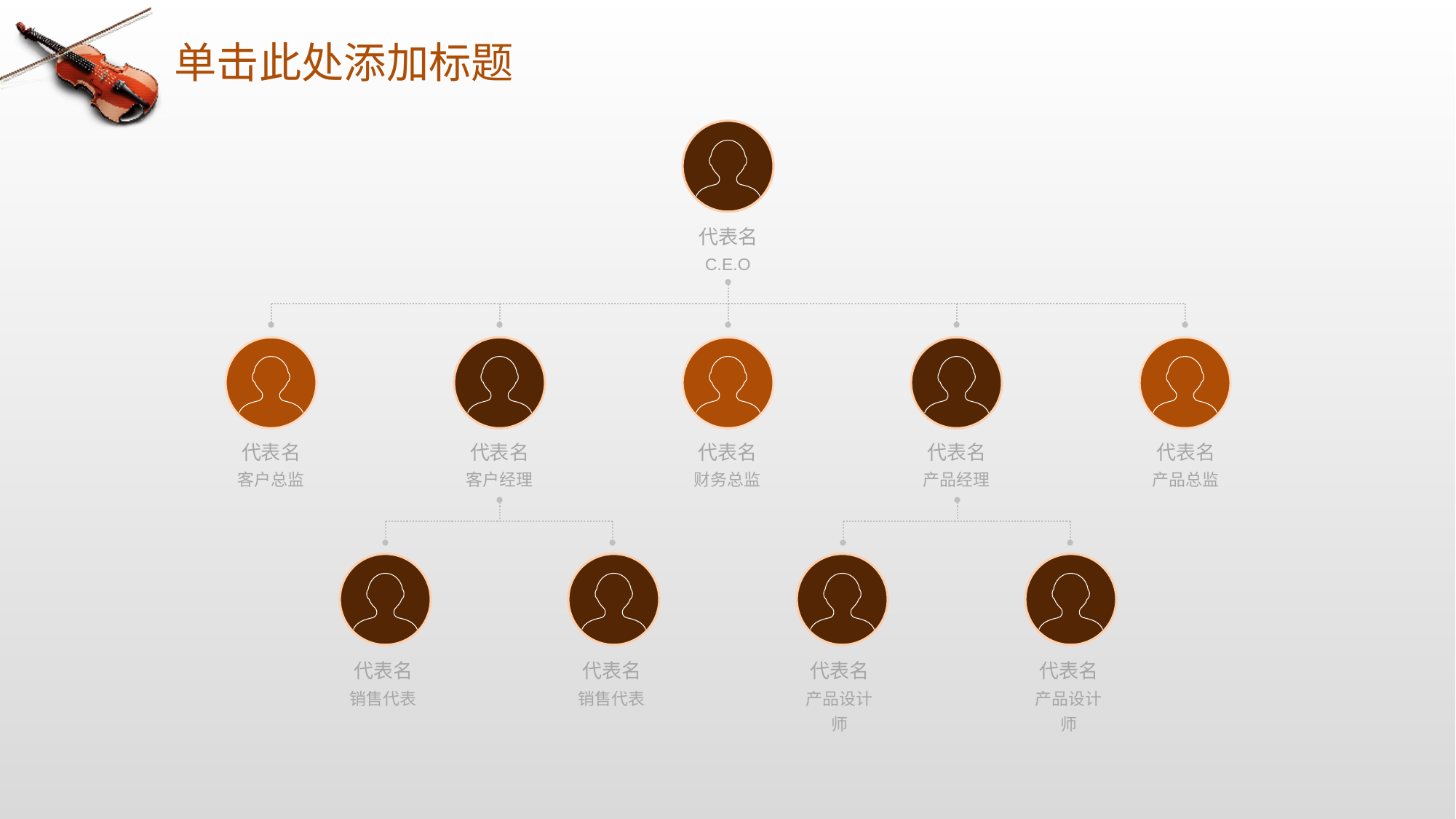

# 单击此处添加标题

代表名
C.E.O

代表名
客户总监
代表名
客户经理
代表名
财务总监
代表名
产品经理
代表名
产品总监

代表名
产品设计师
代表名
产品设计师
代表名
销售代表
代表名
销售代表